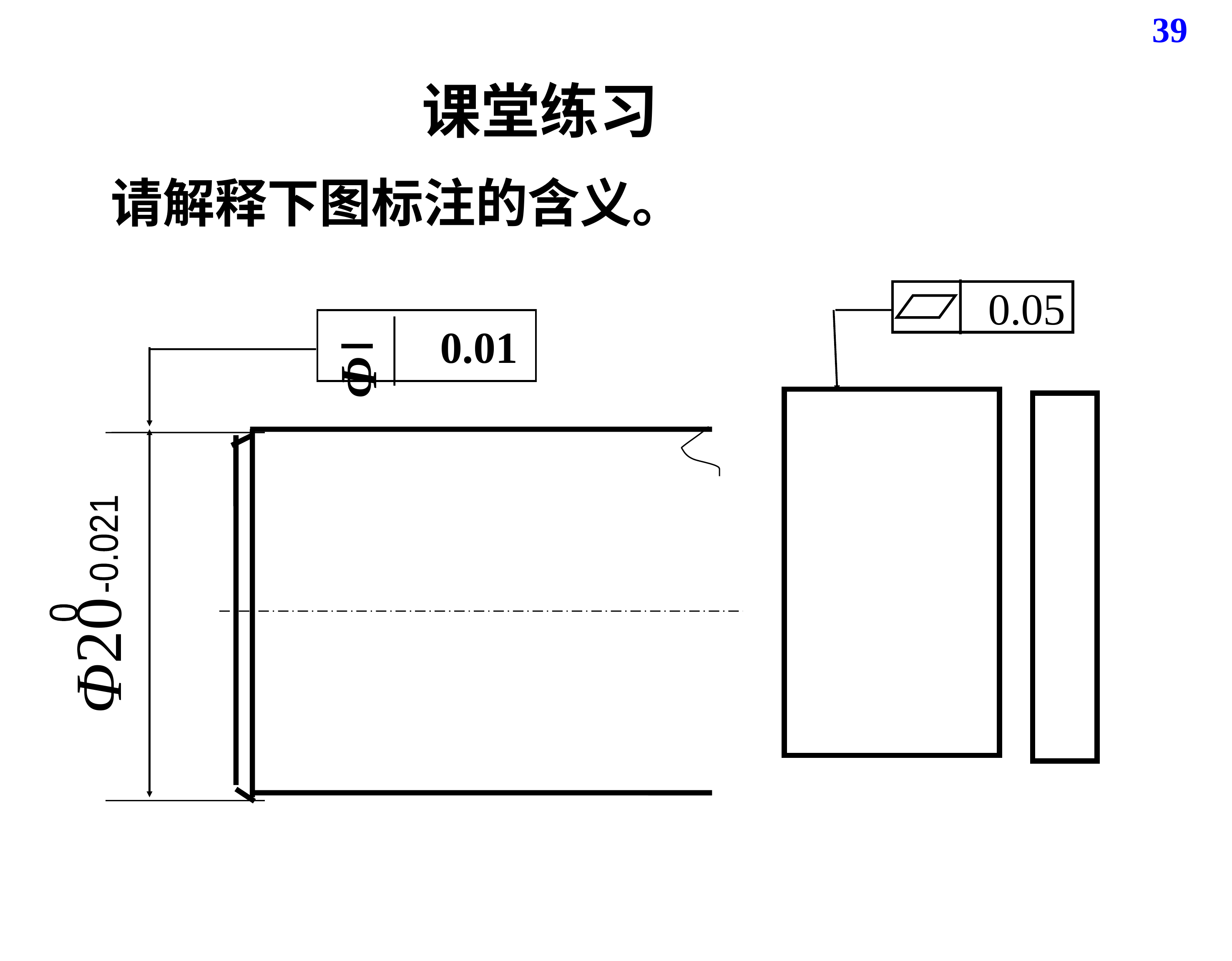

39
课堂练习
请解释下图标注的含义。

        0.05

－     0.01

0
   -0.021
Φ20

    Φ